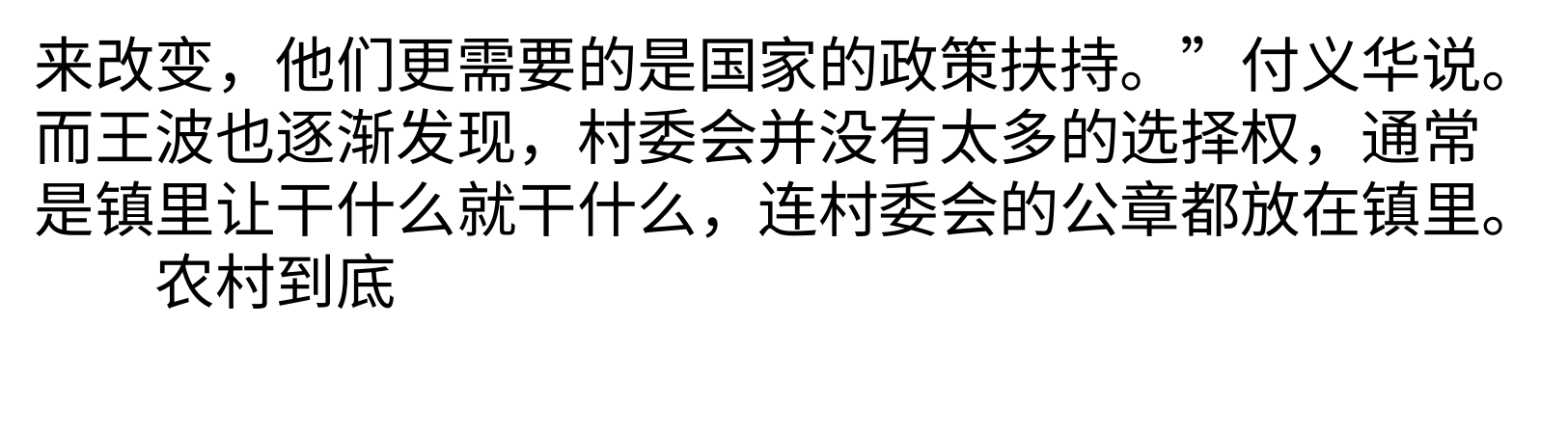

来改变，他们更需要的是国家的政策扶持。”付义华说。而王波也逐渐发现，村委会并没有太多的选择权，通常是镇里让干什么就干什么，连村委会的公章都放在镇里。　　农村到底